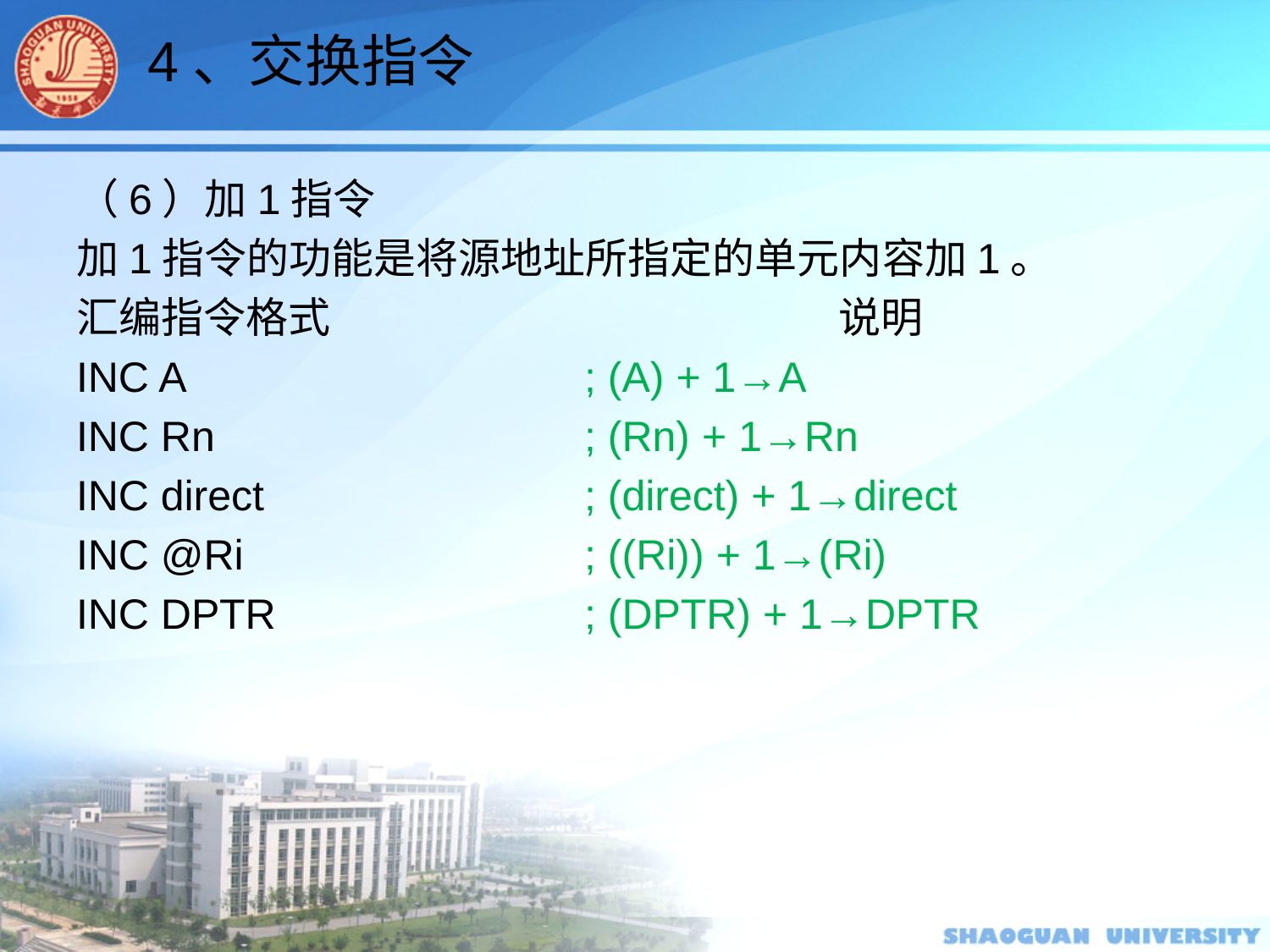

4、交换指令
（6）加1指令
加1指令的功能是将源地址所指定的单元内容加1。
汇编指令格式				说明
INC A  			; (A) + 1→A
INC Rn  			; (Rn) + 1→Rn
INC direct			; (direct) + 1→direct
INC @Ri 			; ((Ri)) + 1→(Ri)
INC DPTR 			; (DPTR) + 1→DPTR